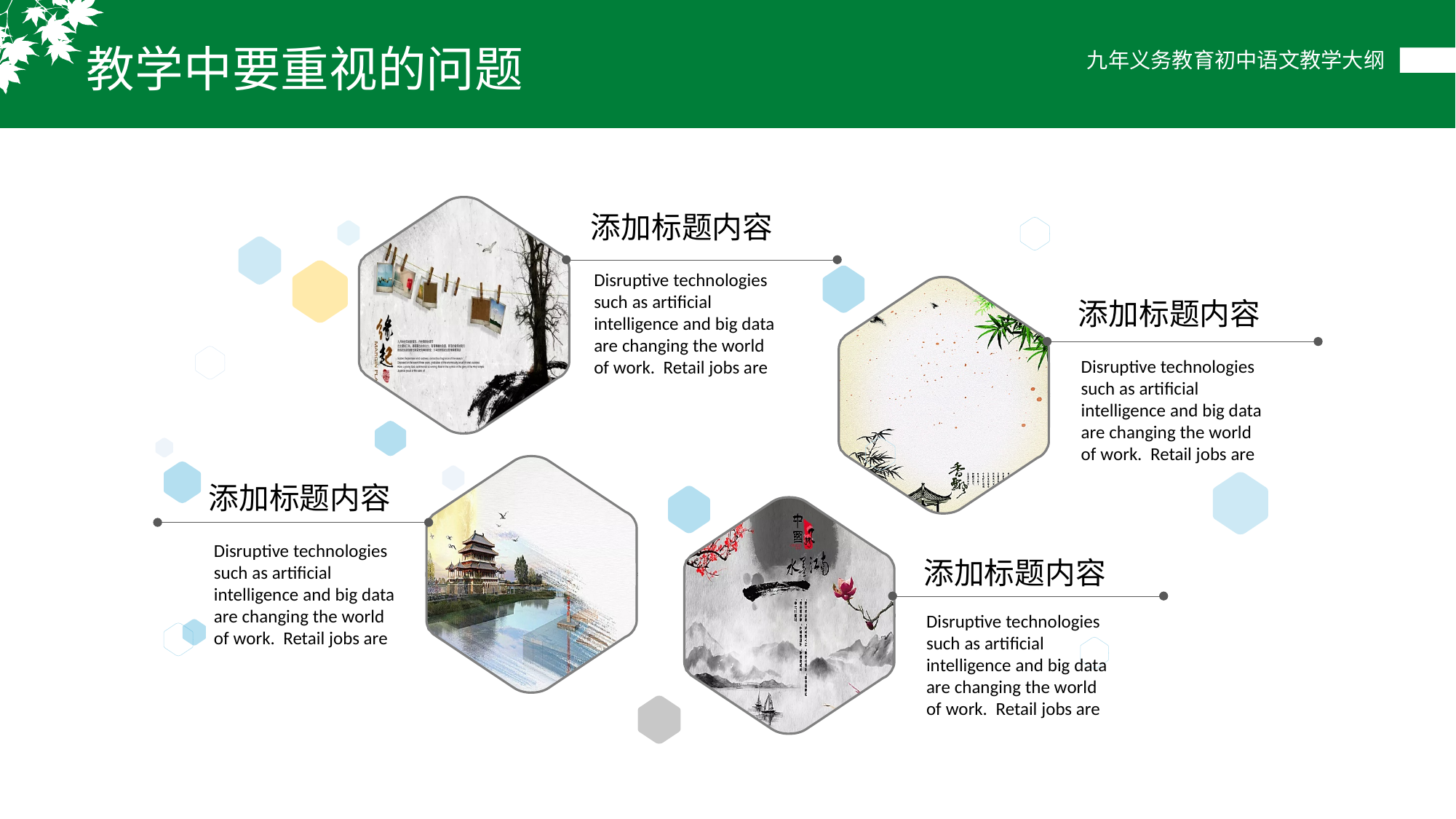

教学中要重视的问题

添加标题内容

Disruptive technologies such as artificial intelligence and big data are changing the world of work.  Retail jobs are

添加标题内容

Disruptive technologies such as artificial intelligence and big data are changing the world of work.  Retail jobs are

添加标题内容

Disruptive technologies such as artificial intelligence and big data are changing the world of work.  Retail jobs are
添加标题内容
Disruptive technologies such as artificial intelligence and big data are changing the world of work.  Retail jobs are

.

。